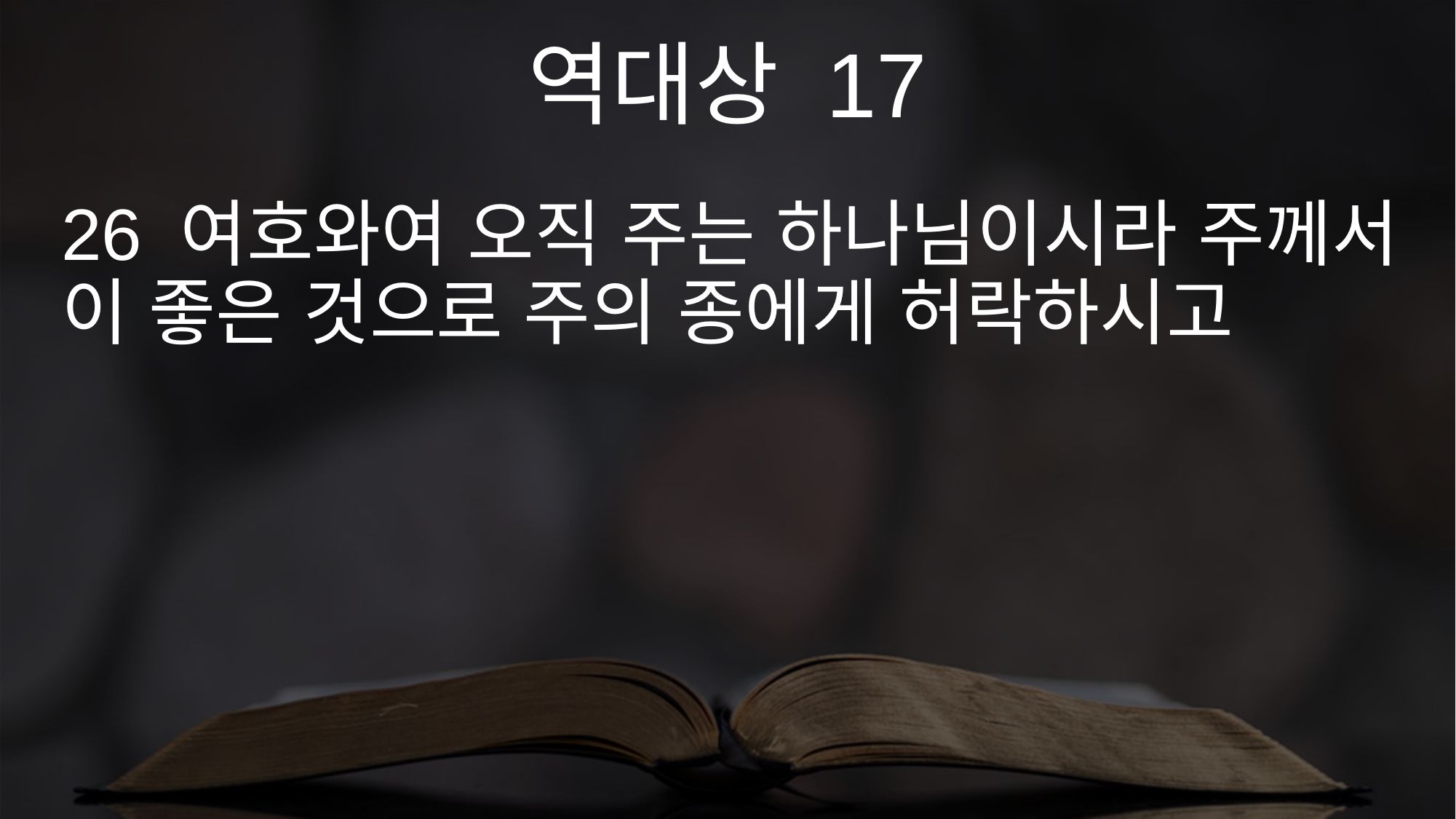

역대상 17
26 여호와여 오직 주는 하나님이시라 주께서 이 좋은 것으로 주의 종에게 허락하시고